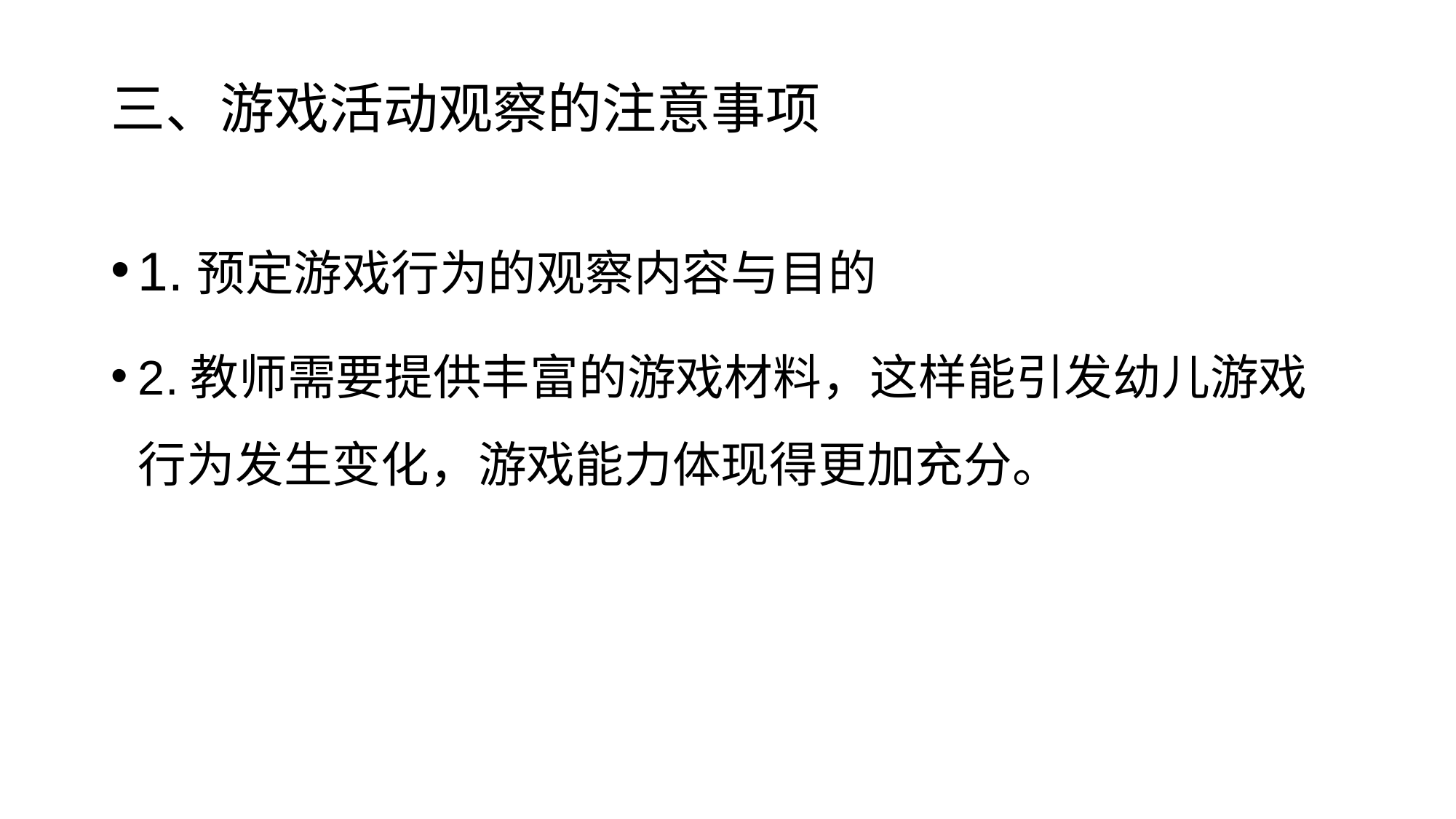

三、游戏活动观察的注意事项
1.预定游戏行为的观察内容与目的
2.教师需要提供丰富的游戏材料，这样能引发幼儿游戏行为发生变化，游戏能力体现得更加充分。